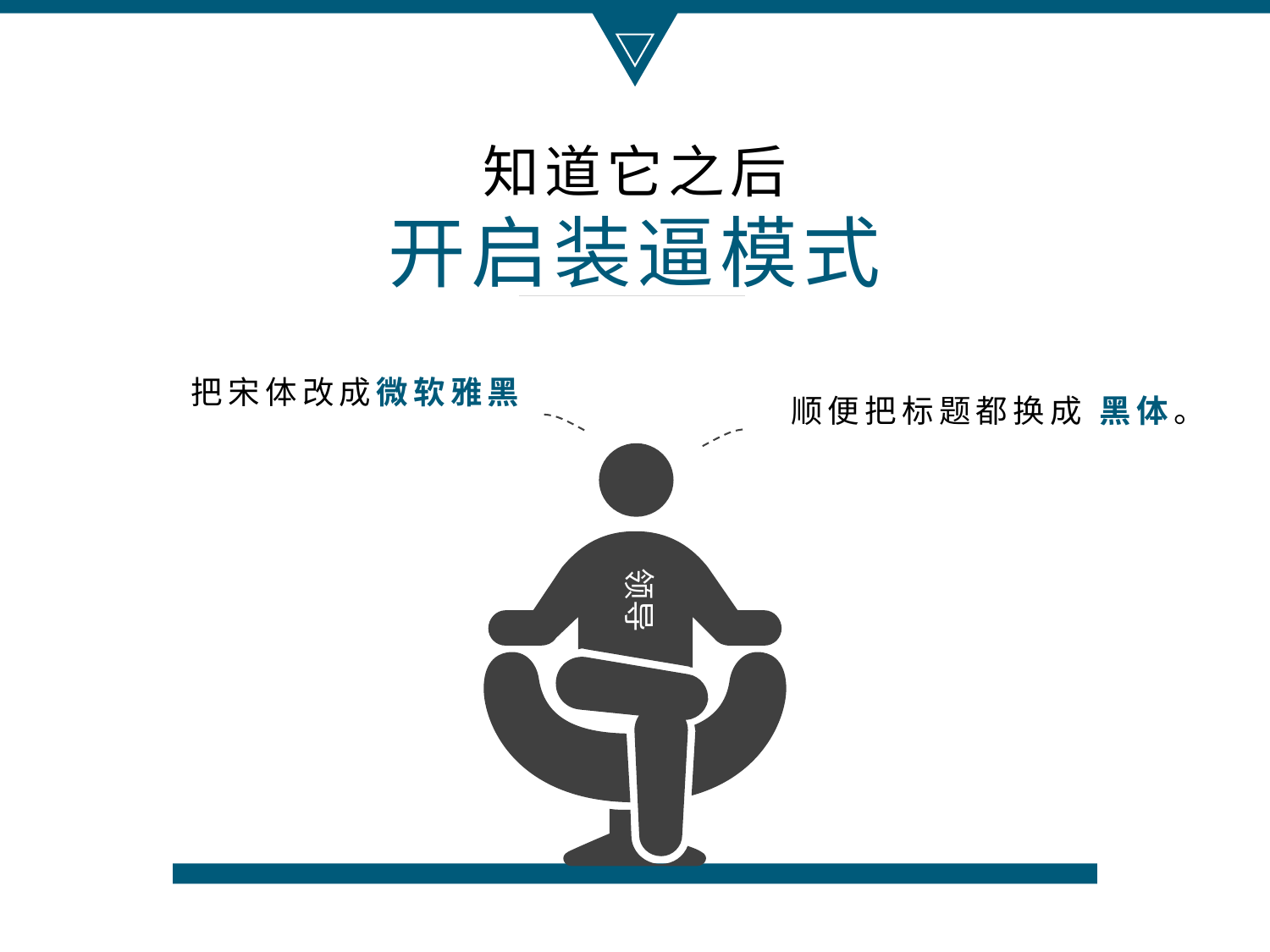

知道它之后
开启装逼模式
把宋体改成微软雅黑
顺便把标题都换成 黑体。

领导